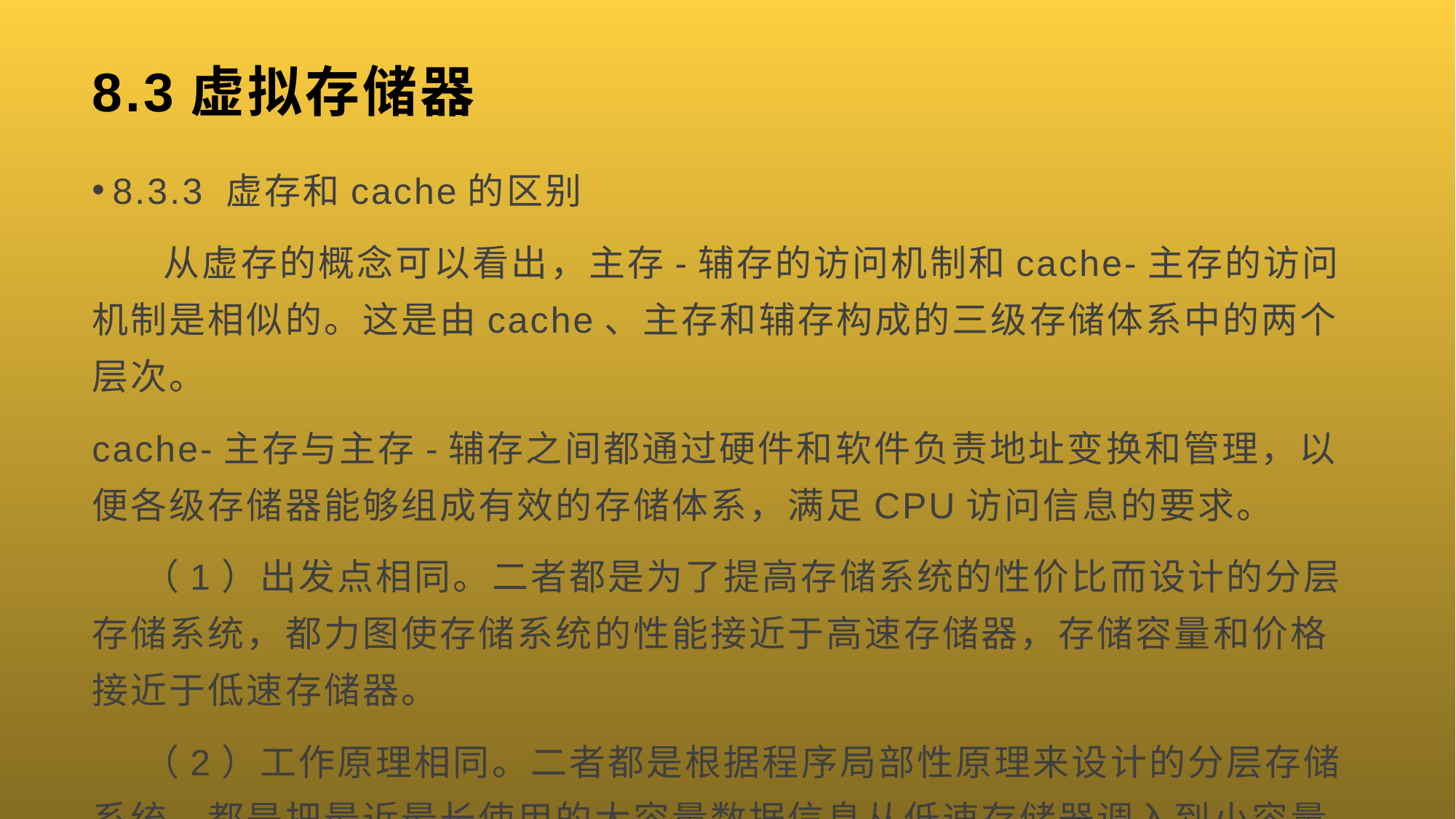

# 8.3虚拟存储器
8.3.3 虚存和cache的区别
      从虚存的概念可以看出，主存-辅存的访问机制和cache-主存的访问机制是相似的。这是由cache、主存和辅存构成的三级存储体系中的两个层次。
cache-主存与主存-辅存之间都通过硬件和软件负责地址变换和管理，以便各级存储器能够组成有效的存储体系，满足CPU访问信息的要求。
    （1）出发点相同。二者都是为了提高存储系统的性价比而设计的分层存储系统，都力图使存储系统的性能接近于高速存储器，存储容量和价格接近于低速存储器。
    （2）工作原理相同。二者都是根据程序局部性原理来设计的分层存储系统，都是把最近最长使用的大容量数据信息从低速存储器调入到小容量